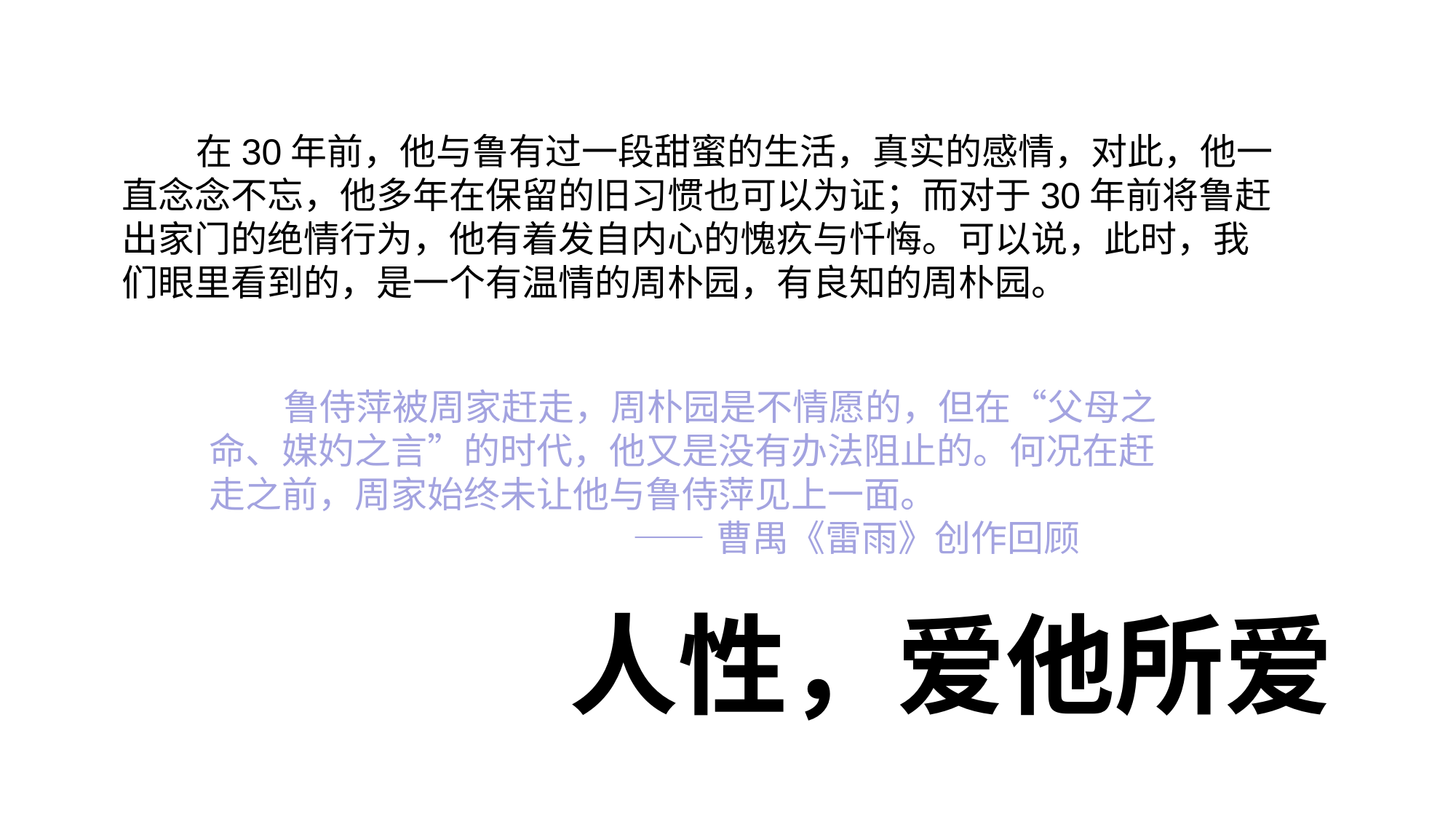

在30年前，他与鲁有过一段甜蜜的生活，真实的感情，对此，他一直念念不忘，他多年在保留的旧习惯也可以为证；而对于30年前将鲁赶出家门的绝情行为，他有着发自内心的愧疚与忏悔。可以说，此时，我们眼里看到的，是一个有温情的周朴园，有良知的周朴园。
        鲁侍萍被周家赶走，周朴园是不情愿的，但在“父母之命、媒妁之言”的时代，他又是没有办法阻止的。何况在赶走之前，周家始终未让他与鲁侍萍见上一面。
                                                    ——曹禺《雷雨》创作回顾
人性，爱他所爱